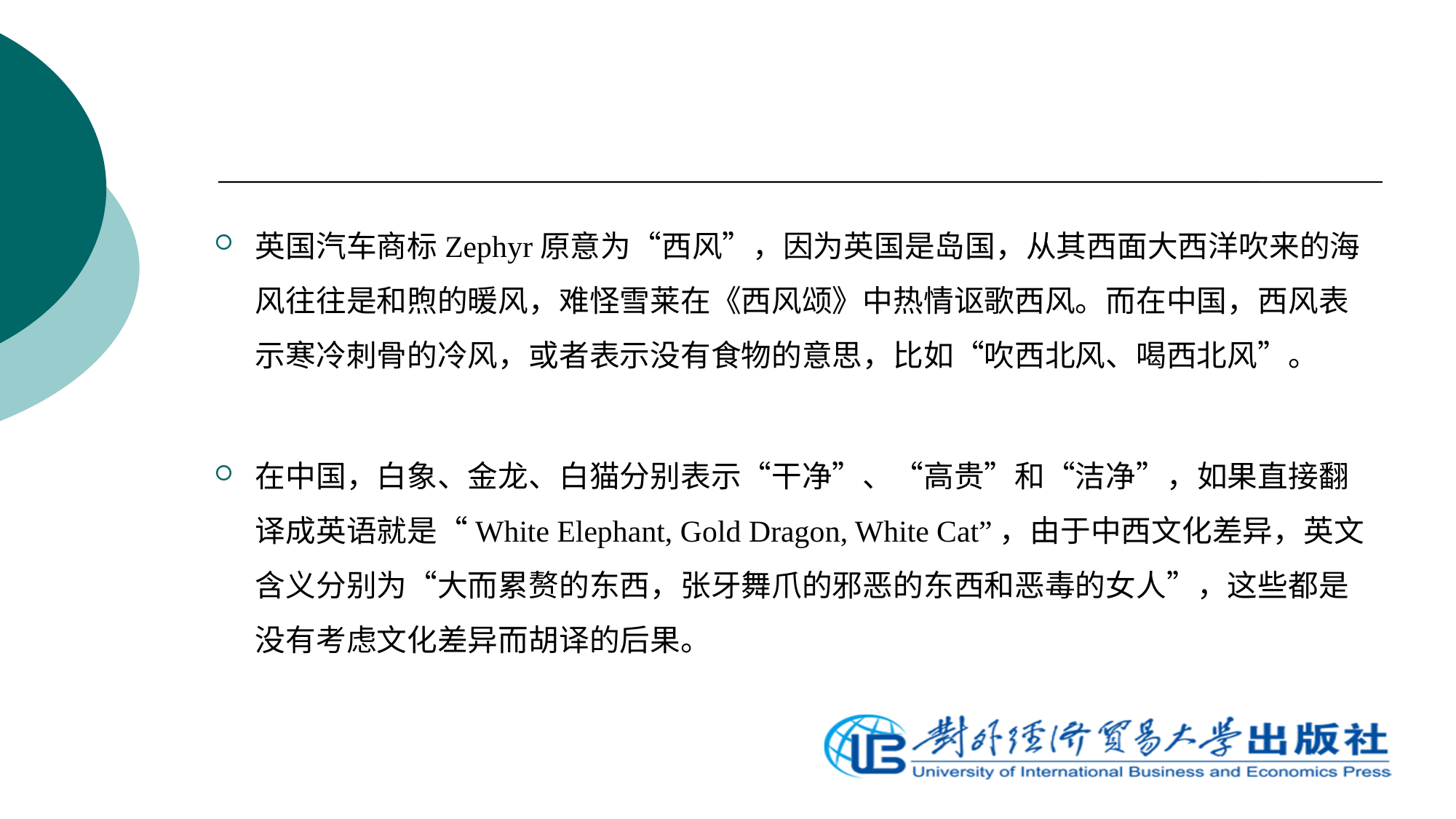

英国汽车商标Zephyr原意为“西风”，因为英国是岛国，从其西面大西洋吹来的海风往往是和煦的暖风，难怪雪莱在《西风颂》中热情讴歌西风。而在中国，西风表示寒冷刺骨的冷风，或者表示没有食物的意思，比如“吹西北风、喝西北风”。

在中国，白象、金龙、白猫分别表示“干净”、“高贵”和“洁净”，如果直接翻译成英语就是“White Elephant, Gold Dragon, White Cat”，由于中西文化差异，英文含义分别为“大而累赘的东西，张牙舞爪的邪恶的东西和恶毒的女人”，这些都是没有考虑文化差异而胡译的后果。